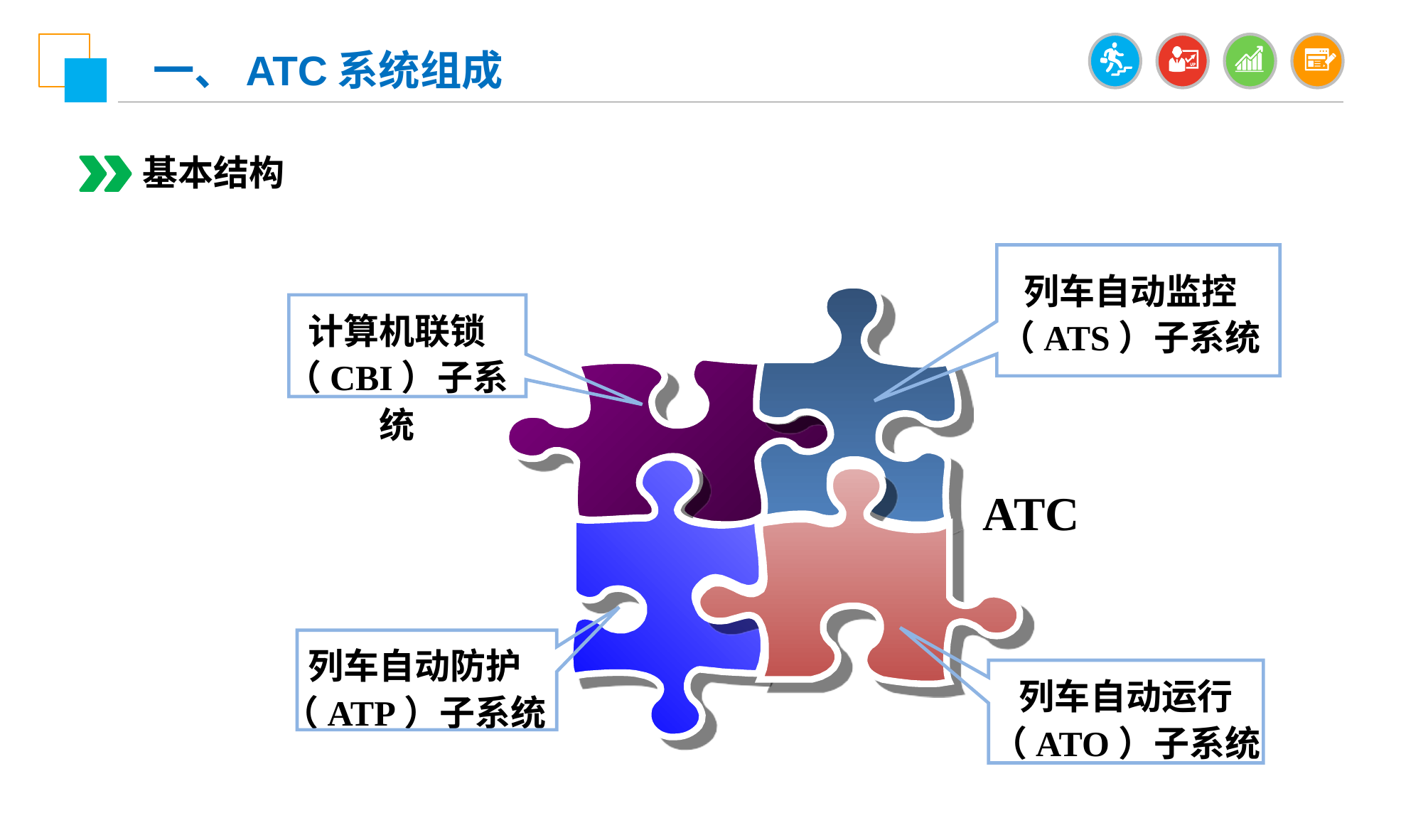

一、ATC系统组成
基本结构

列车自动监控
（ATS）子系统

计算机联锁
（CBI）子系统

列车自动防护
（ATP）子系统

列车自动运行
（ATO）子系统
ATC